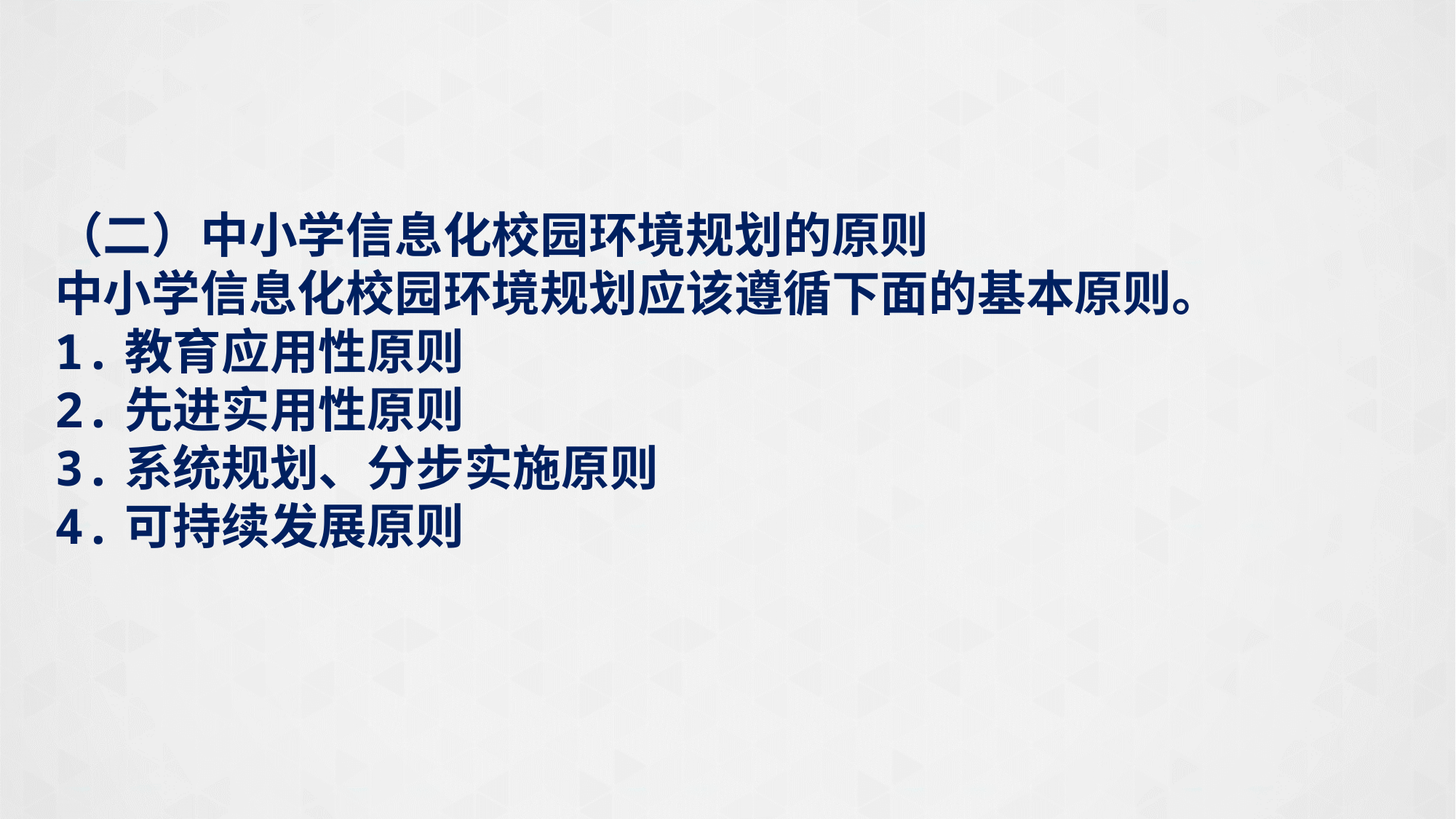

（二）中小学信息化校园环境规划的原则
中小学信息化校园环境规划应该遵循下面的基本原则。
1.教育应用性原则
2.先进实用性原则
3.系统规划、分步实施原则
4.可持续发展原则